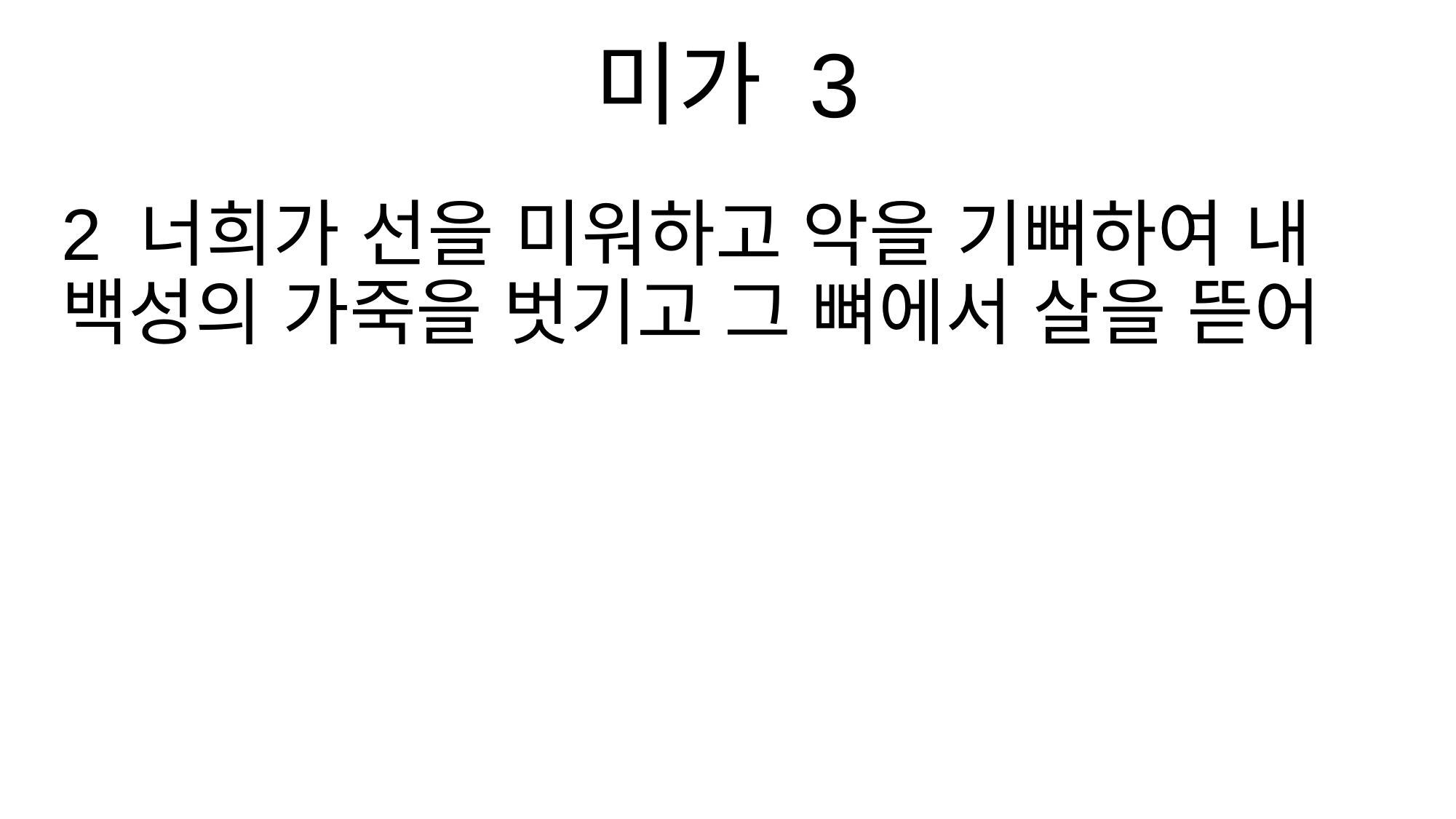

미가 3
2 너희가 선을 미워하고 악을 기뻐하여 내 백성의 가죽을 벗기고 그 뼈에서 살을 뜯어